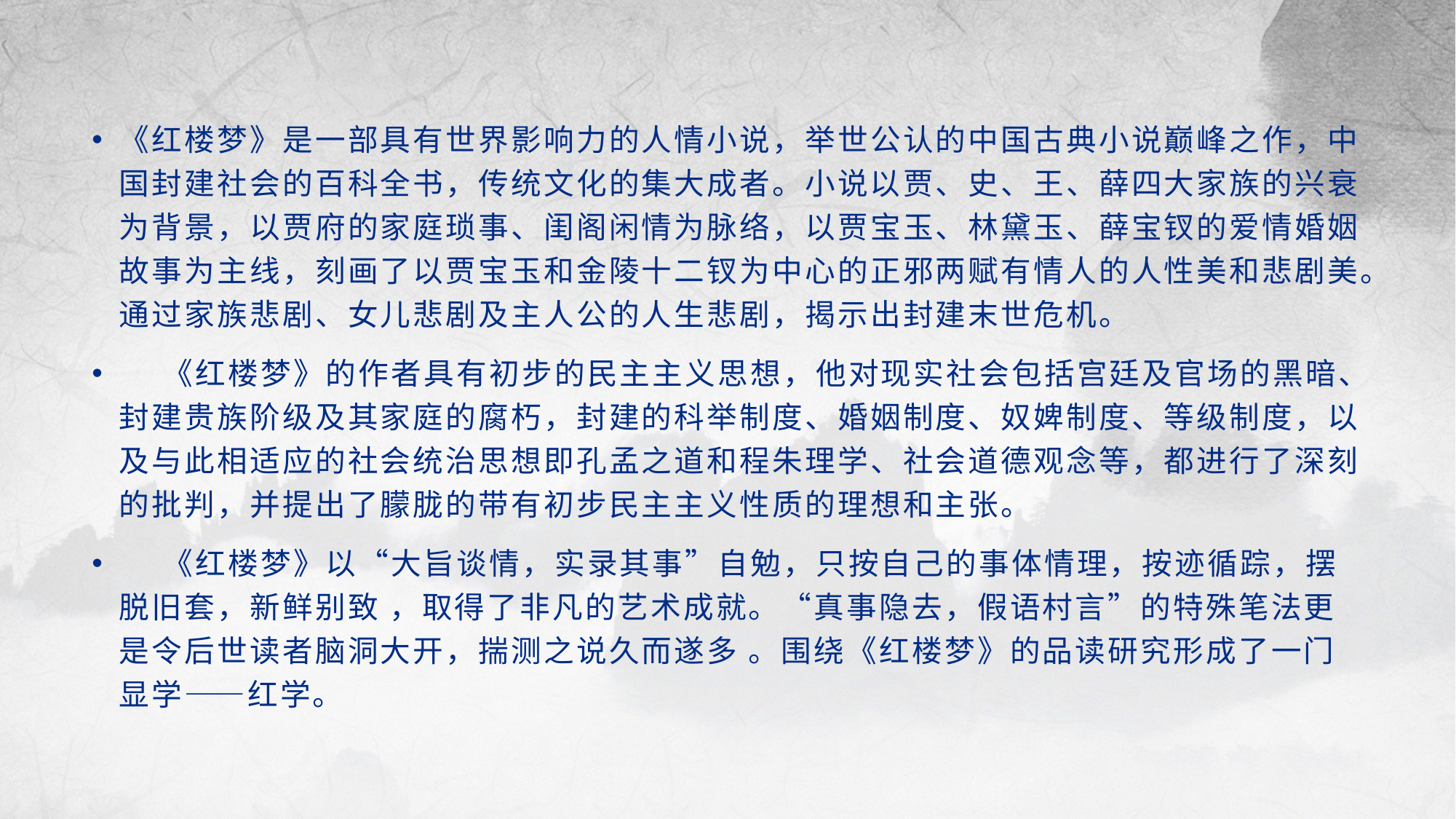

《红楼梦》是一部具有世界影响力的人情小说，举世公认的中国古典小说巅峰之作，中国封建社会的百科全书，传统文化的集大成者。小说以贾、史、王、薛四大家族的兴衰为背景，以贾府的家庭琐事、闺阁闲情为脉络，以贾宝玉、林黛玉、薛宝钗的爱情婚姻故事为主线，刻画了以贾宝玉和金陵十二钗为中心的正邪两赋有情人的人性美和悲剧美。通过家族悲剧、女儿悲剧及主人公的人生悲剧，揭示出封建末世危机。
    《红楼梦》的作者具有初步的民主主义思想，他对现实社会包括宫廷及官场的黑暗、封建贵族阶级及其家庭的腐朽，封建的科举制度、婚姻制度、奴婢制度、等级制度，以及与此相适应的社会统治思想即孔孟之道和程朱理学、社会道德观念等，都进行了深刻的批判，并提出了朦胧的带有初步民主主义性质的理想和主张。
    《红楼梦》以“大旨谈情，实录其事”自勉，只按自己的事体情理，按迹循踪，摆脱旧套，新鲜别致 ，取得了非凡的艺术成就。“真事隐去，假语村言”的特殊笔法更是令后世读者脑洞大开，揣测之说久而遂多 。围绕《红楼梦》的品读研究形成了一门显学——红学。